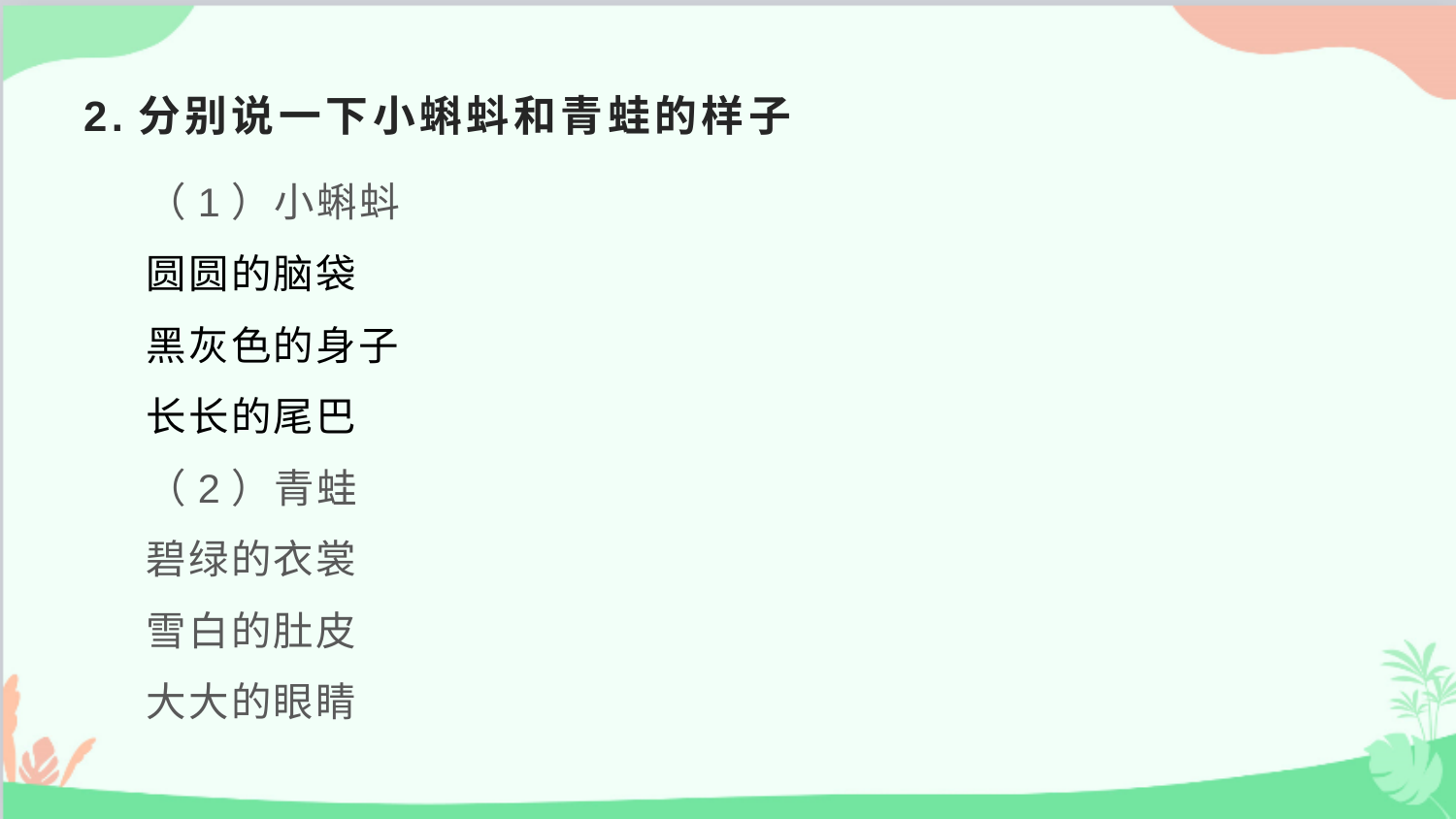

# 2.分别说一下小蝌蚪和青蛙的样子
（1）小蝌蚪
圆圆的脑袋
黑灰色的身子
长长的尾巴
（2）青蛙
碧绿的衣裳
雪白的肚皮
大大的眼睛